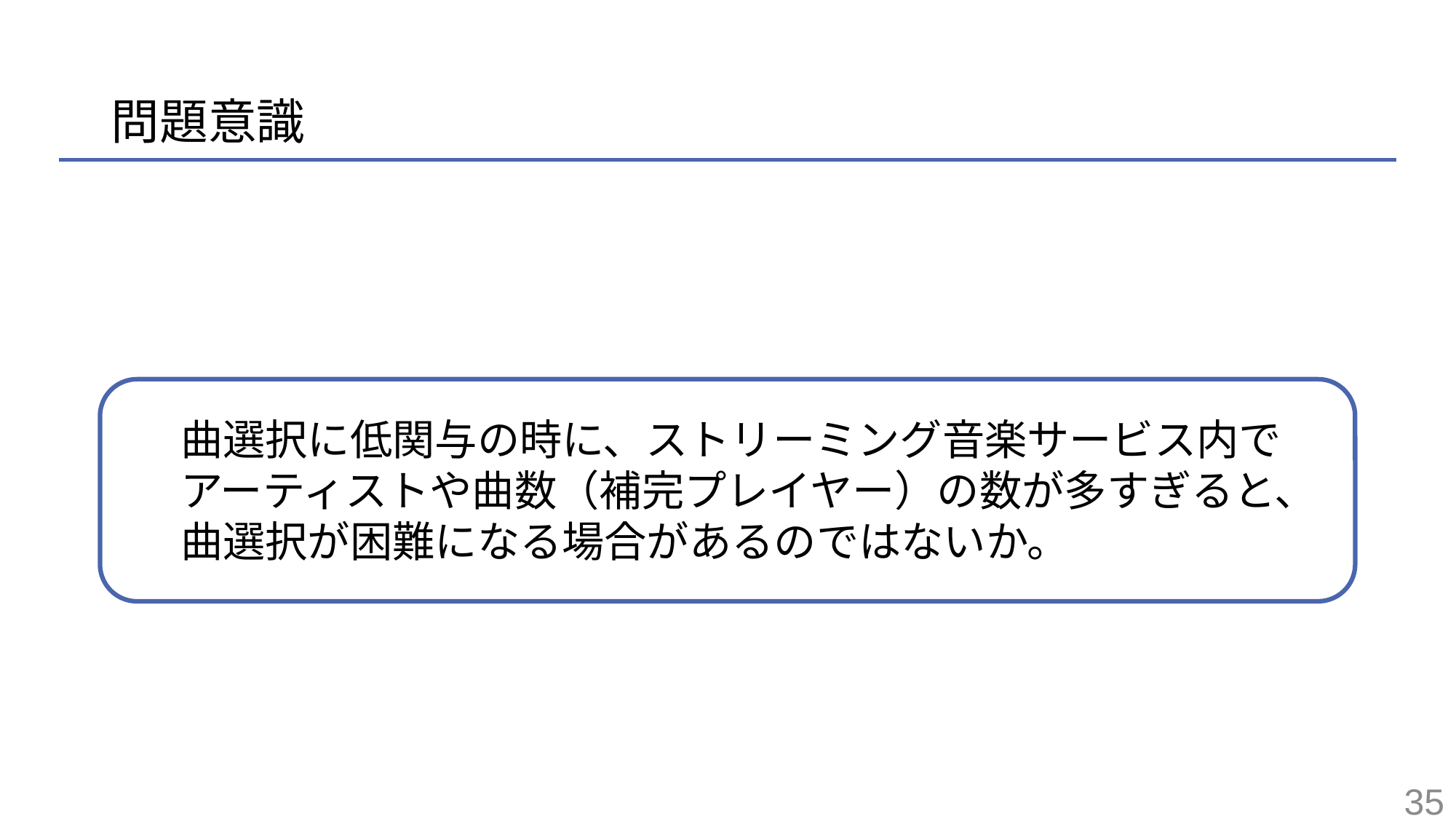

# 問題意識

曲選択に低関与の時に、ストリーミング音楽サービス内で
アーティストや曲数（補完プレイヤー）の数が多すぎると、
曲選択が困難になる場合があるのではないか。
35